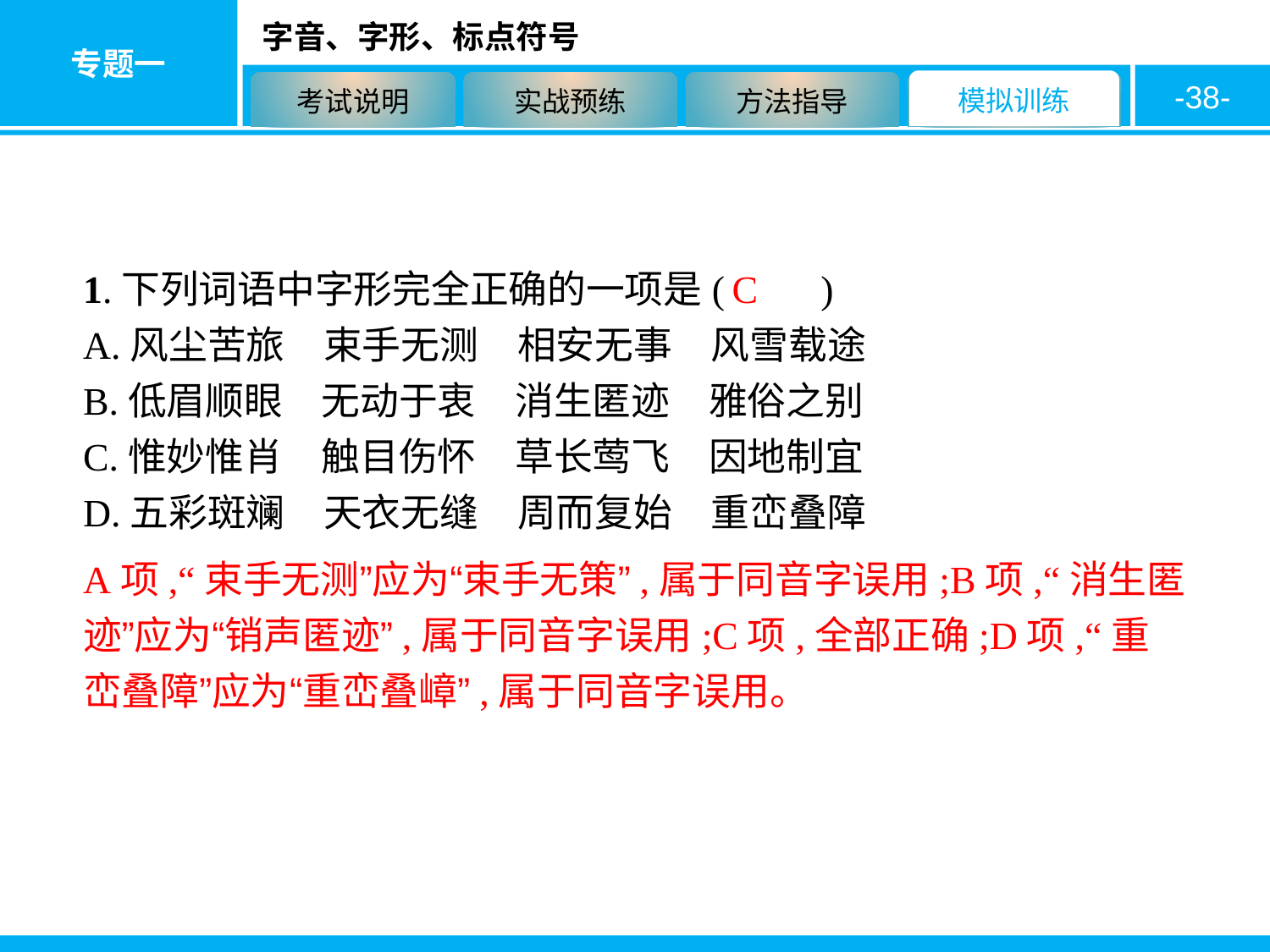

-38-
1.下列词语中字形完全正确的一项是(　　)
A.风尘苦旅　束手无测　相安无事　风雪载途
B.低眉顺眼　无动于衷　消生匿迹　雅俗之别
C.惟妙惟肖　触目伤怀　草长莺飞　因地制宜
D.五彩斑斓　天衣无缝　周而复始　重峦叠障
C
A项,“束手无测”应为“束手无策”,属于同音字误用;B项,“消生匿迹”应为“销声匿迹”,属于同音字误用;C项,全部正确;D项,“重峦叠障”应为“重峦叠嶂”,属于同音字误用。